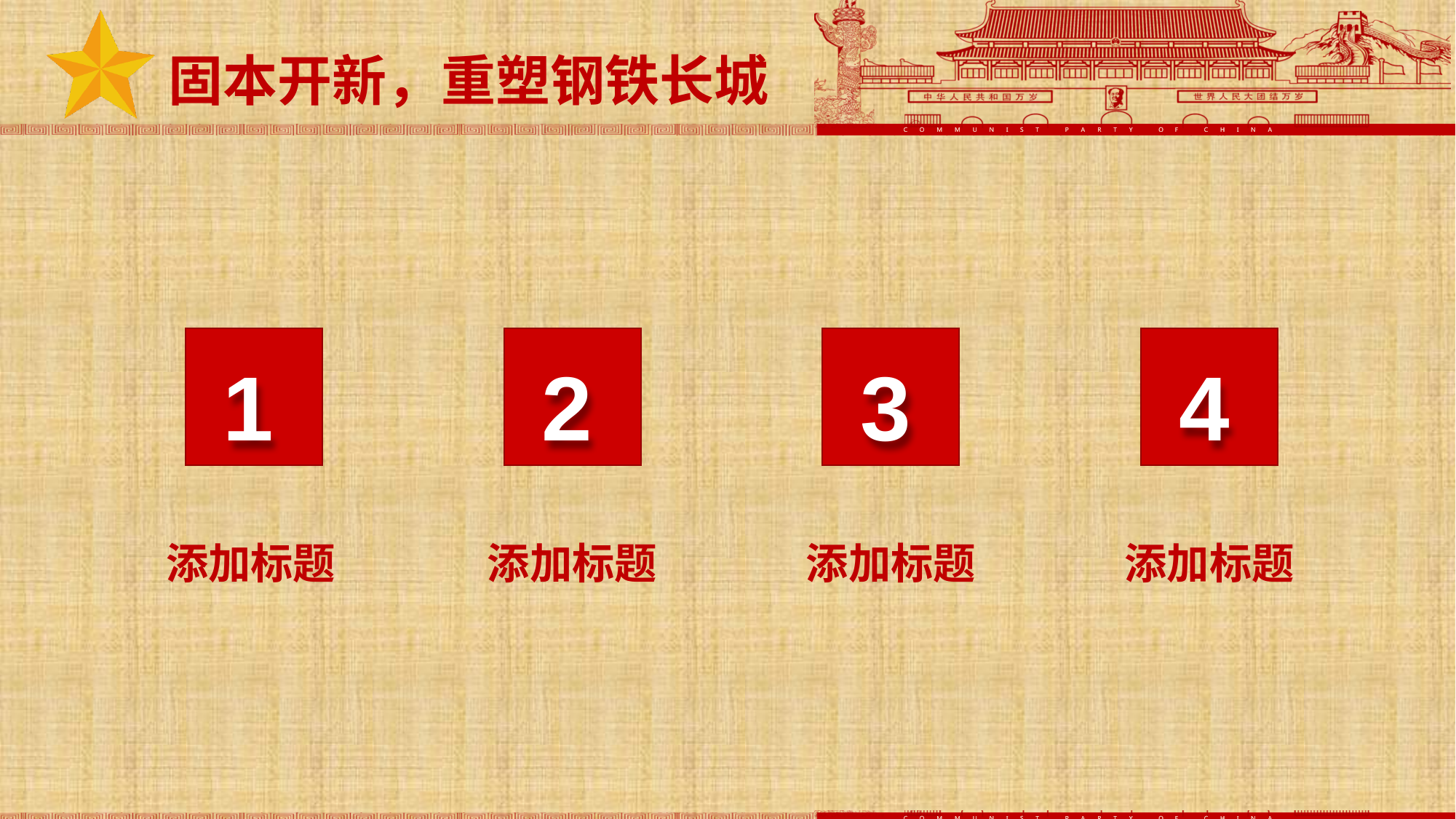

固本开新，重塑钢铁长城

4
1
2
3
添加标题
添加标题
添加标题
添加标题